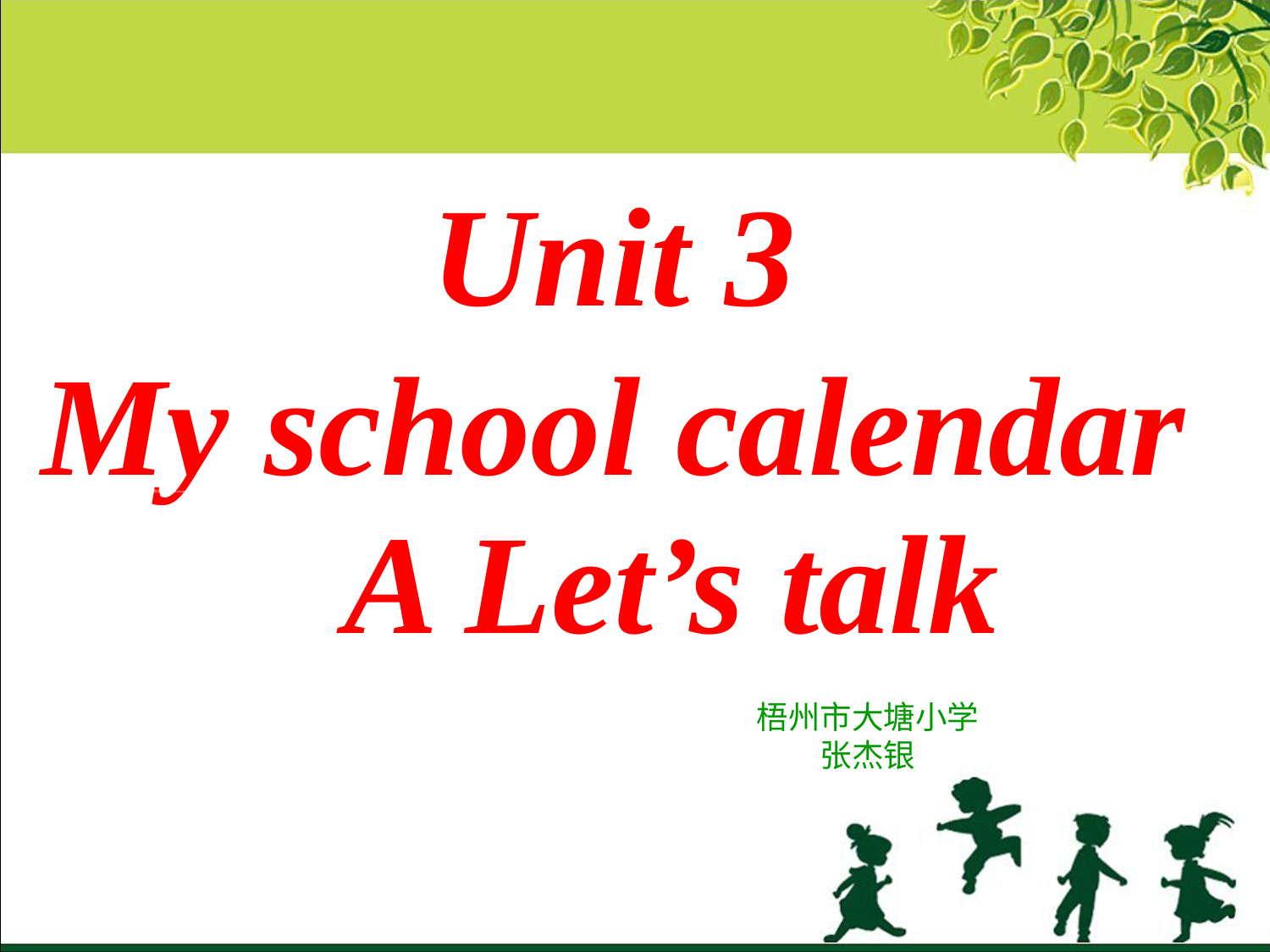

Unit 3
My school calendar
绿色圃中小学教育网http://www.Lspjy.com   绿色圃中学资源网http://cz.Lspjy.com
 A Let’s talk
绿色圃中小学教育网http://www.Lspjy.com   绿色圃中学资源网http://cz.Lspjy.com
梧州市大塘小学
张杰银